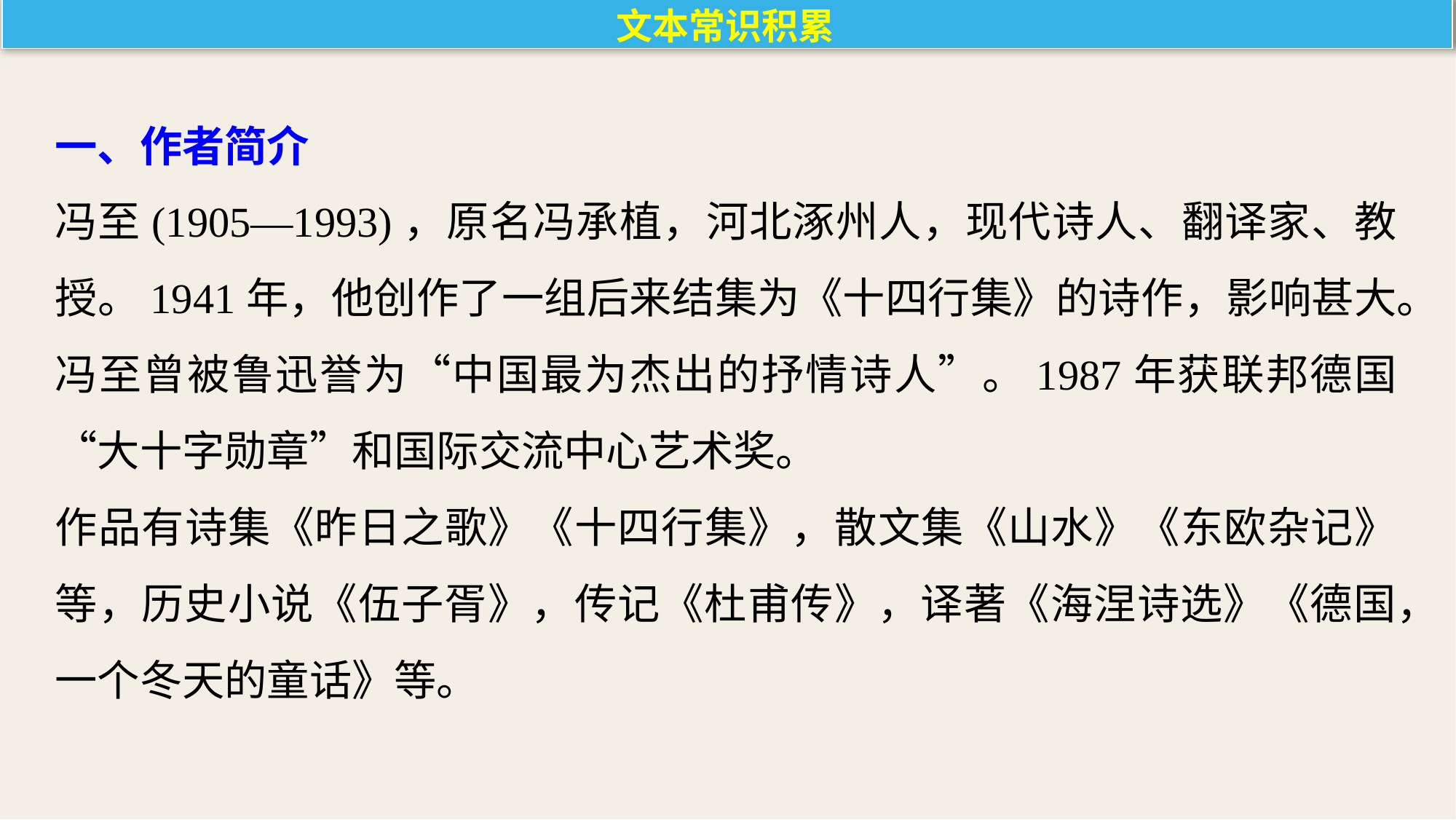

文本常识积累
一、作者简介
冯至(1905—1993)，原名冯承植，河北涿州人，现代诗人、翻译家、教授。1941年，他创作了一组后来结集为《十四行集》的诗作，影响甚大。冯至曾被鲁迅誉为“中国最为杰出的抒情诗人”。1987年获联邦德国“大十字勋章”和国际交流中心艺术奖。
作品有诗集《昨日之歌》《十四行集》，散文集《山水》《东欧杂记》等，历史小说《伍子胥》，传记《杜甫传》，译著《海涅诗选》《德国，一个冬天的童话》等。